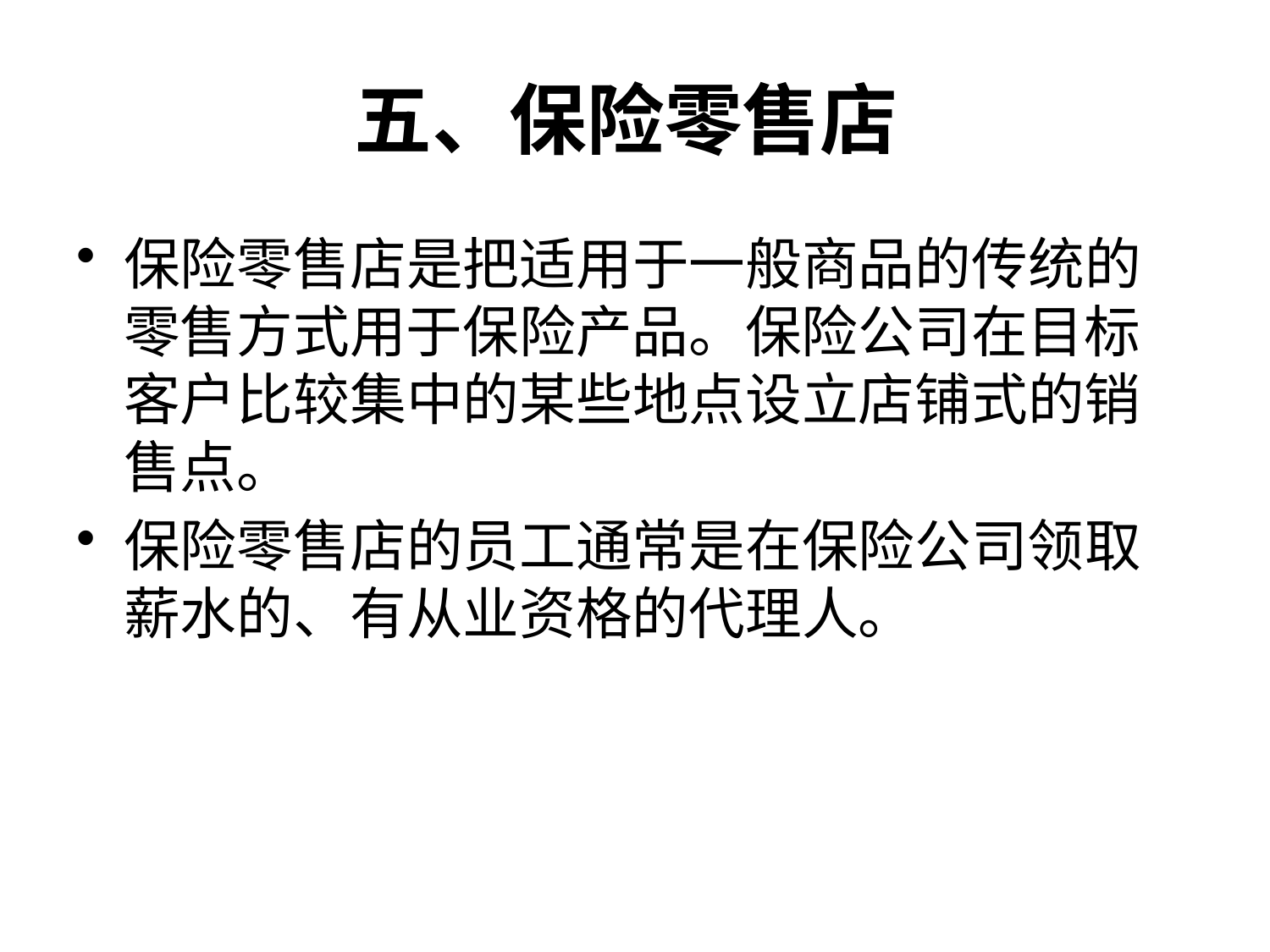

# 五、保险零售店
保险零售店是把适用于一般商品的传统的零售方式用于保险产品。保险公司在目标客户比较集中的某些地点设立店铺式的销售点。
保险零售店的员工通常是在保险公司领取薪水的、有从业资格的代理人。